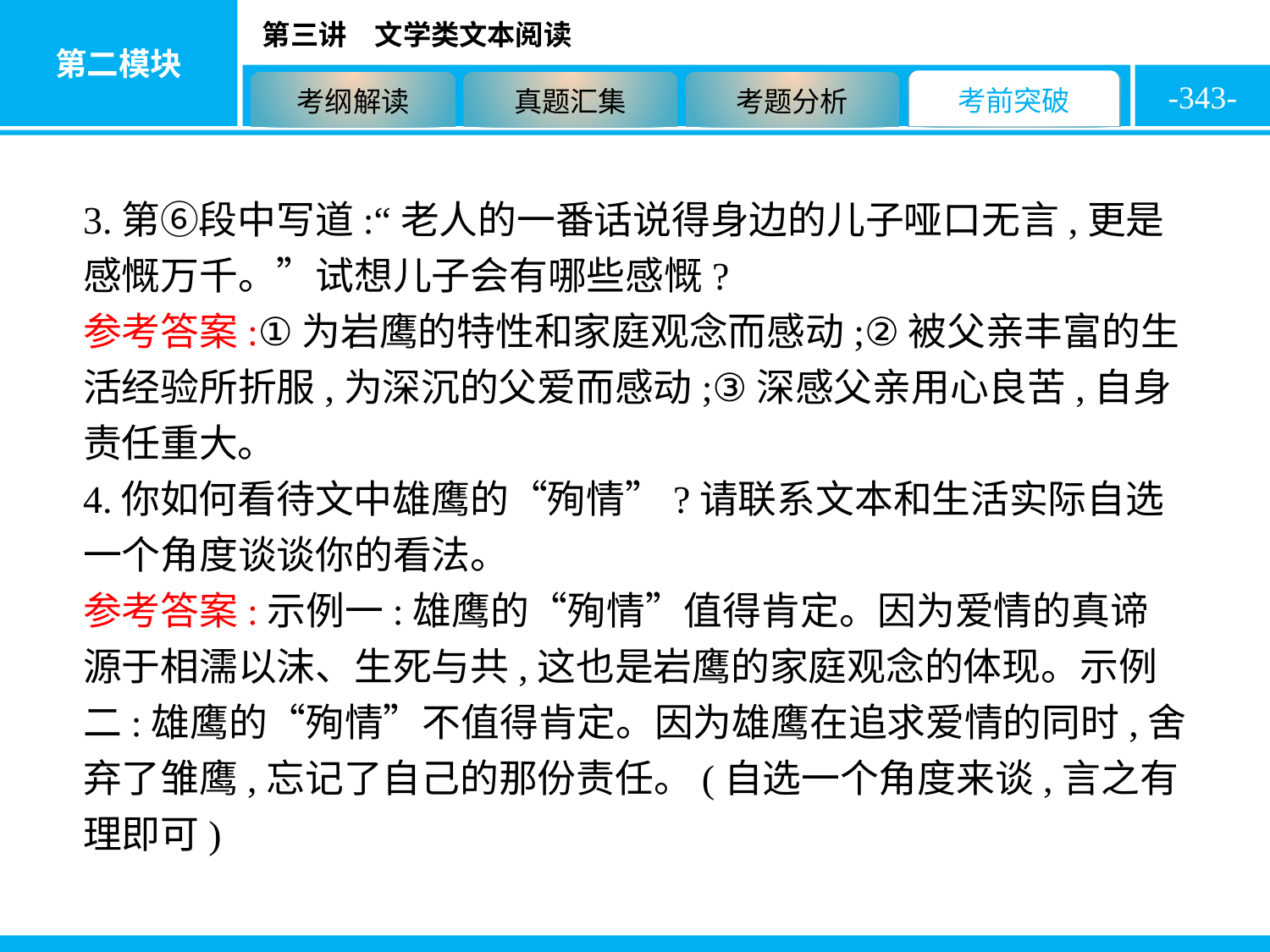

-343-
3.第⑥段中写道:“老人的一番话说得身边的儿子哑口无言,更是感慨万千。”试想儿子会有哪些感慨?
参考答案:①为岩鹰的特性和家庭观念而感动;②被父亲丰富的生活经验所折服,为深沉的父爱而感动;③深感父亲用心良苦,自身责任重大。
4.你如何看待文中雄鹰的“殉情”?请联系文本和生活实际自选一个角度谈谈你的看法。
参考答案:示例一:雄鹰的“殉情”值得肯定。因为爱情的真谛源于相濡以沫、生死与共,这也是岩鹰的家庭观念的体现。示例二:雄鹰的“殉情”不值得肯定。因为雄鹰在追求爱情的同时,舍弃了雏鹰,忘记了自己的那份责任。(自选一个角度来谈,言之有理即可)